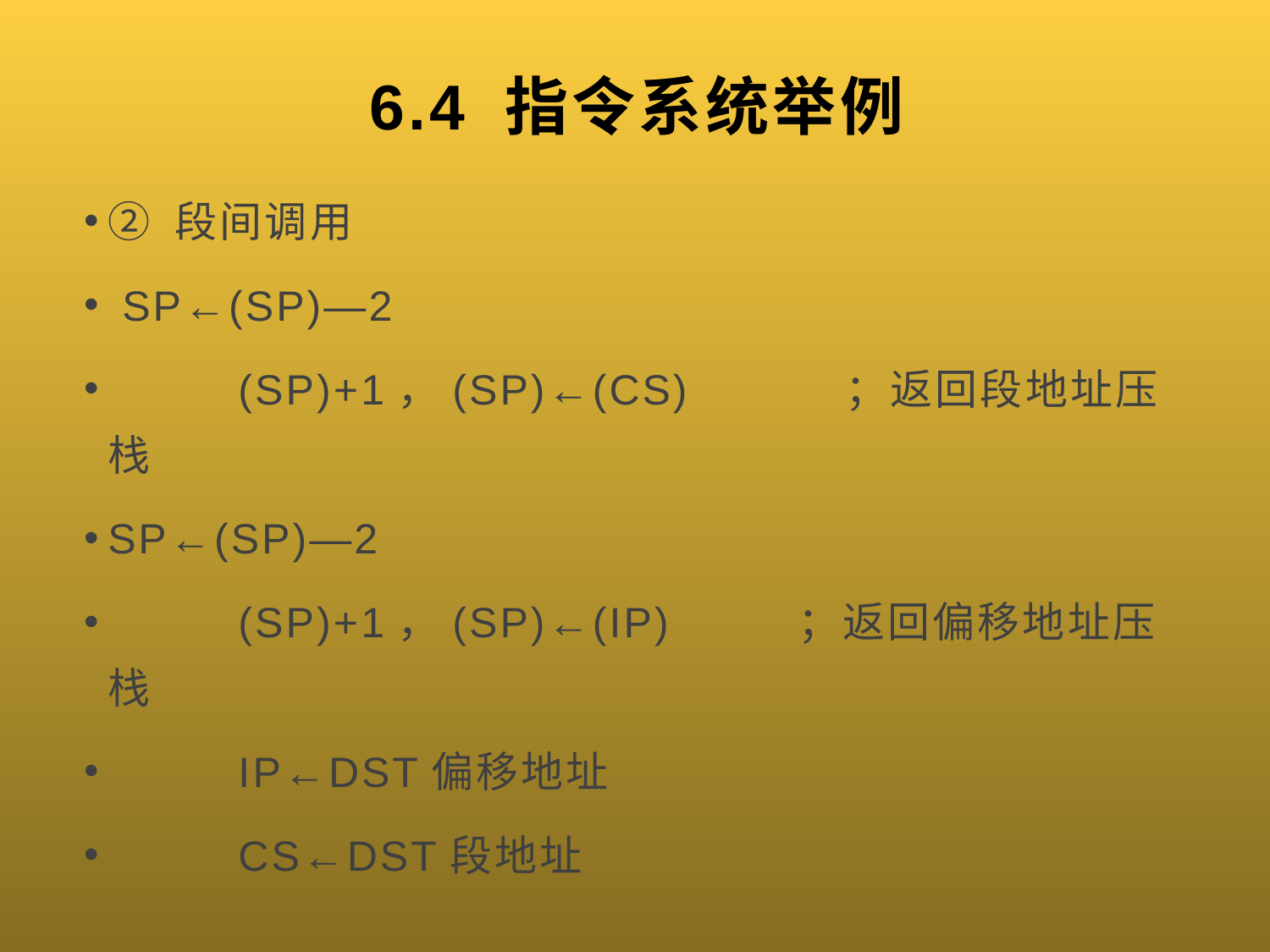

# 6.4 指令系统举例
② 段间调用
 SP←(SP)―2
         (SP)+1，(SP)←(CS)          ；返回段地址压栈
SP←(SP)―2
         (SP)+1，(SP)←(IP)        ；返回偏移地址压栈
         IP←DST偏移地址
         CS←DST段地址